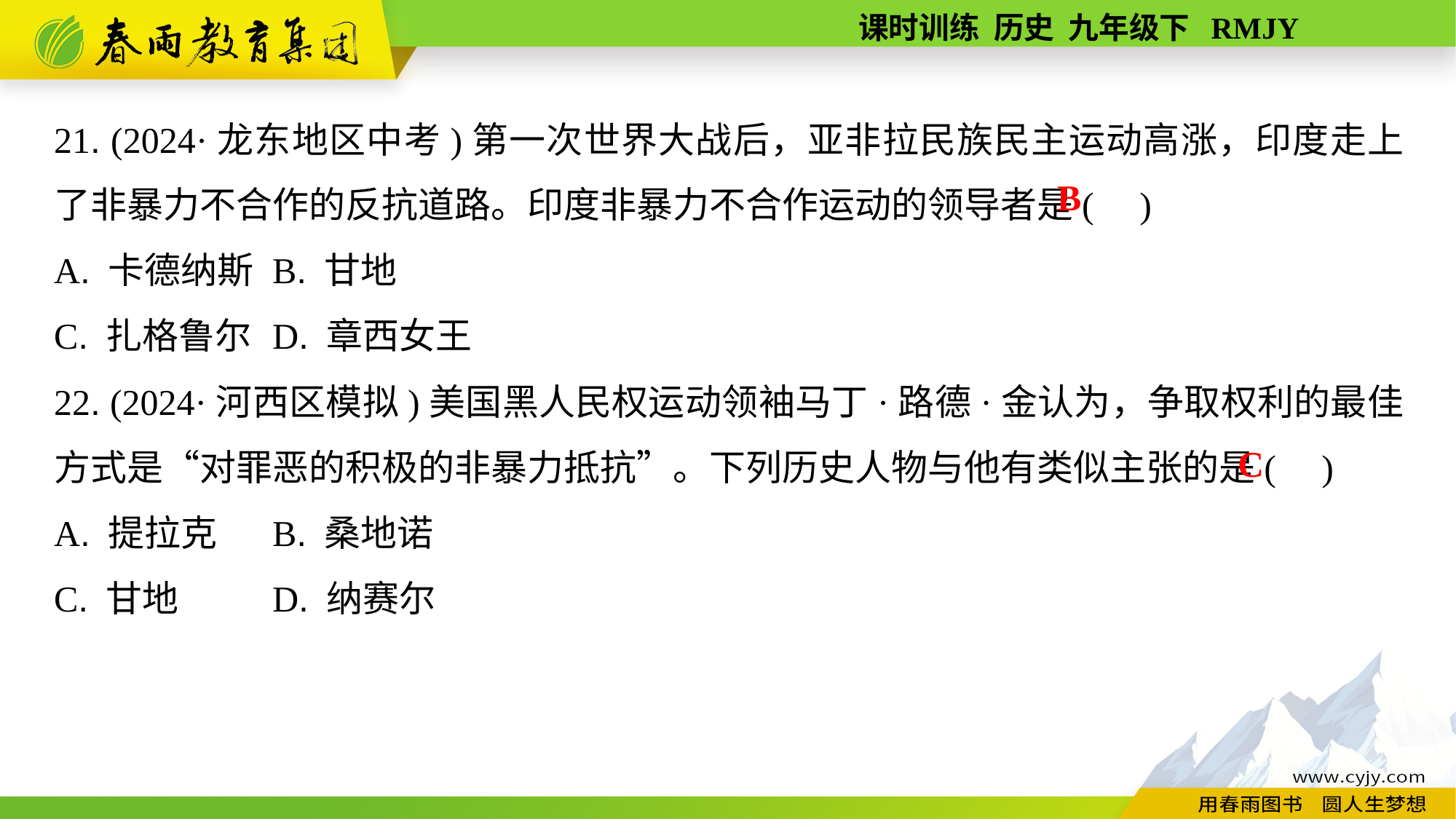

21. (2024·龙东地区中考)第一次世界大战后，亚非拉民族民主运动高涨，印度走上了非暴力不合作的反抗道路。印度非暴力不合作运动的领导者是(     )
A. 卡德纳斯	B. 甘地
C. 扎格鲁尔	D. 章西女王
22. (2024·河西区模拟)美国黑人民权运动领袖马丁·路德·金认为，争取权利的最佳方式是“对罪恶的积极的非暴力抵抗”。下列历史人物与他有类似主张的是(     )
A. 提拉克	B. 桑地诺
C. 甘地	D. 纳赛尔
B
C